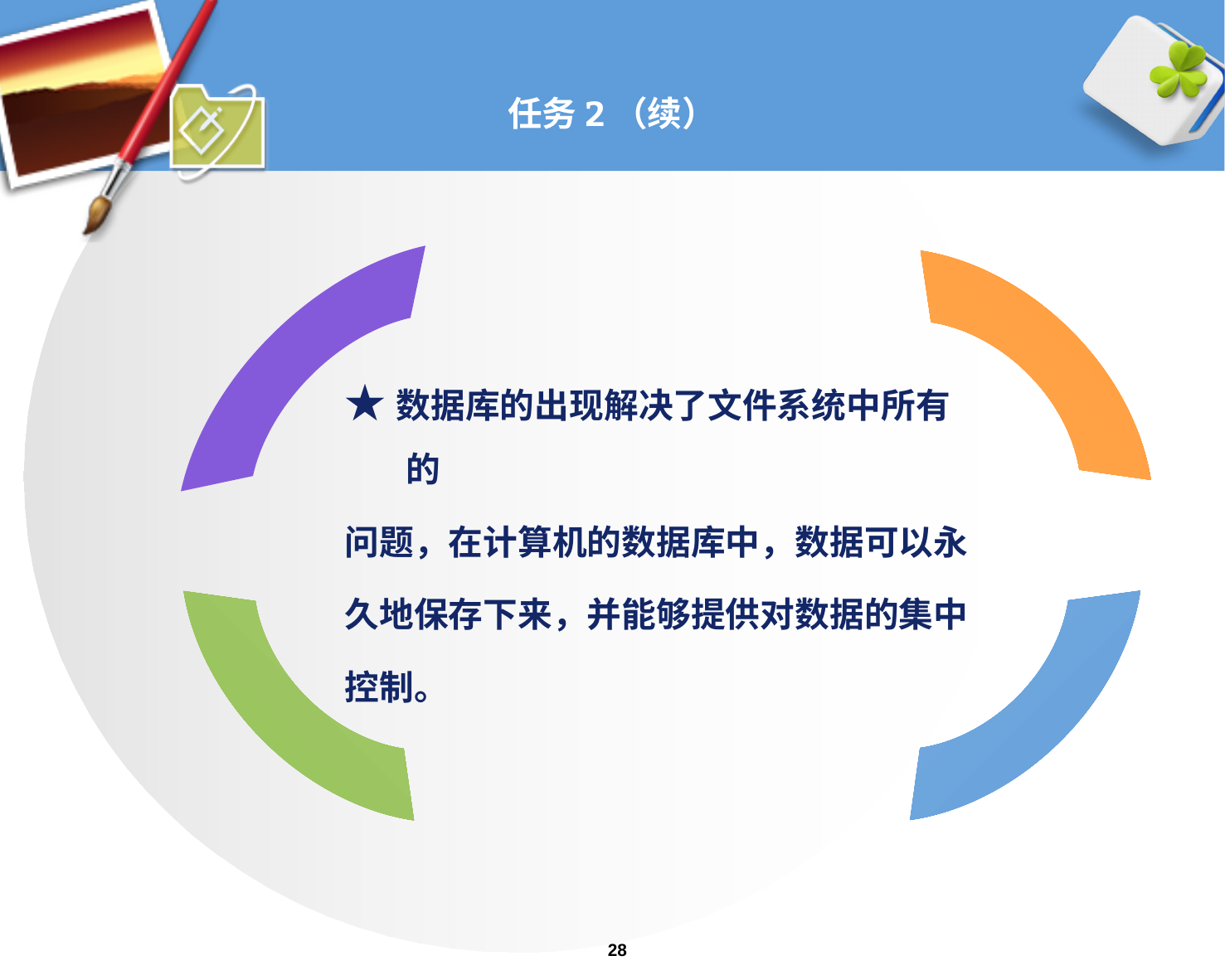

# 任务2（续）

★数据库的出现解决了文件系统中所有的
问题，在计算机的数据库中，数据可以永
久地保存下来，并能够提供对数据的集中
控制。

28